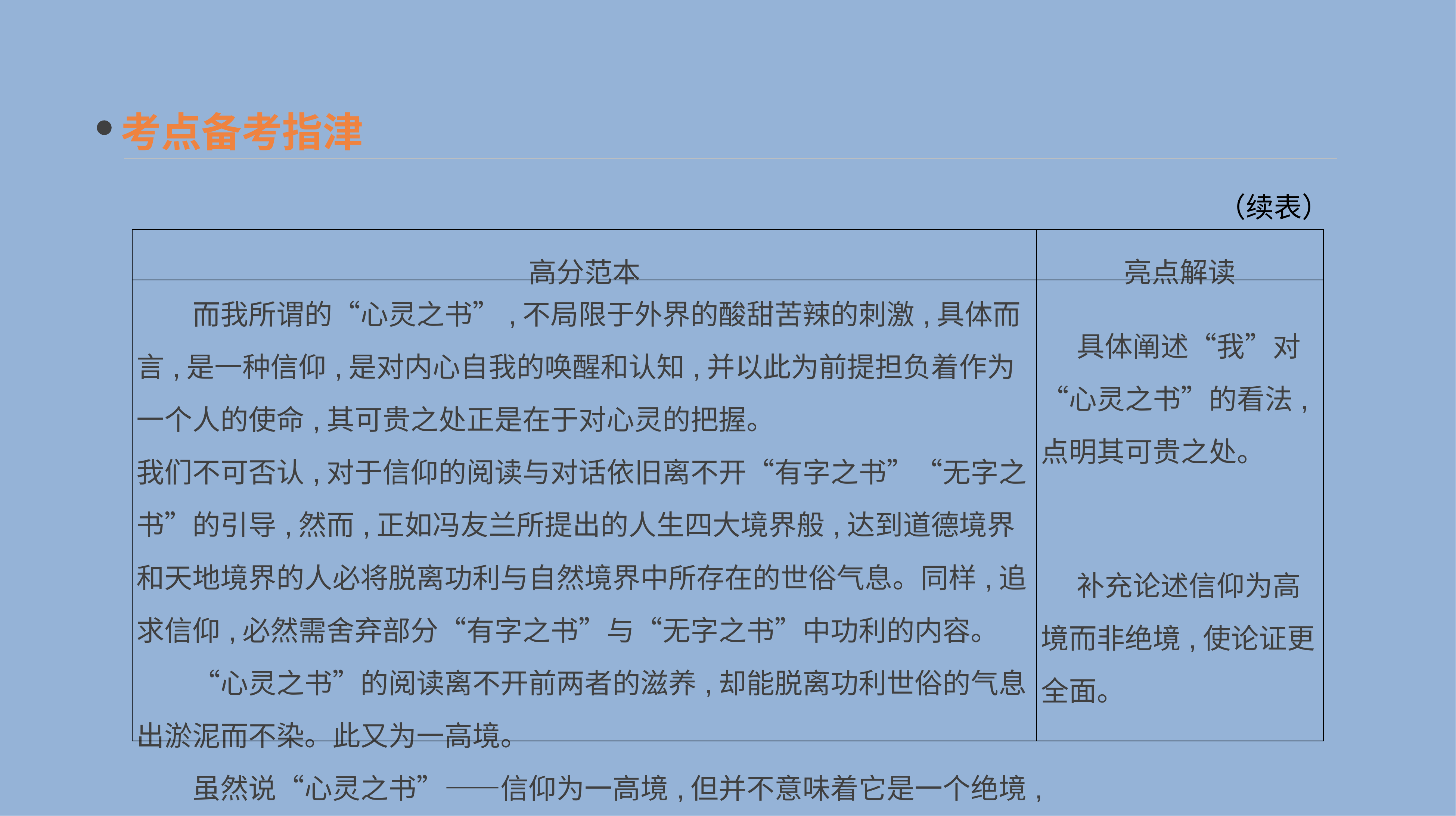

考点备考指津

（续表）
| 高分范本 | 亮点解读 |
| --- | --- |
| 而我所谓的“心灵之书”,不局限于外界的酸甜苦辣的刺激,具体而言,是一种信仰,是对内心自我的唤醒和认知,并以此为前提担负着作为一个人的使命,其可贵之处正是在于对心灵的把握。 我们不可否认,对于信仰的阅读与对话依旧离不开“有字之书”“无字之书”的引导,然而,正如冯友兰所提出的人生四大境界般,达到道德境界和天地境界的人必将脱离功利与自然境界中所存在的世俗气息。同样,追求信仰,必然需舍弃部分“有字之书”与“无字之书”中功利的内容。 　　“心灵之书”的阅读离不开前两者的滋养,却能脱离功利世俗的气息出淤泥而不染。此又为一高境。 　　虽然说“心灵之书”——信仰为一高境,但并不意味着它是一个绝境, | 具体阐述“我”对“心灵之书”的看法,点明其可贵之处。 　补充论述信仰为高境而非绝境,使论证更全面。 |